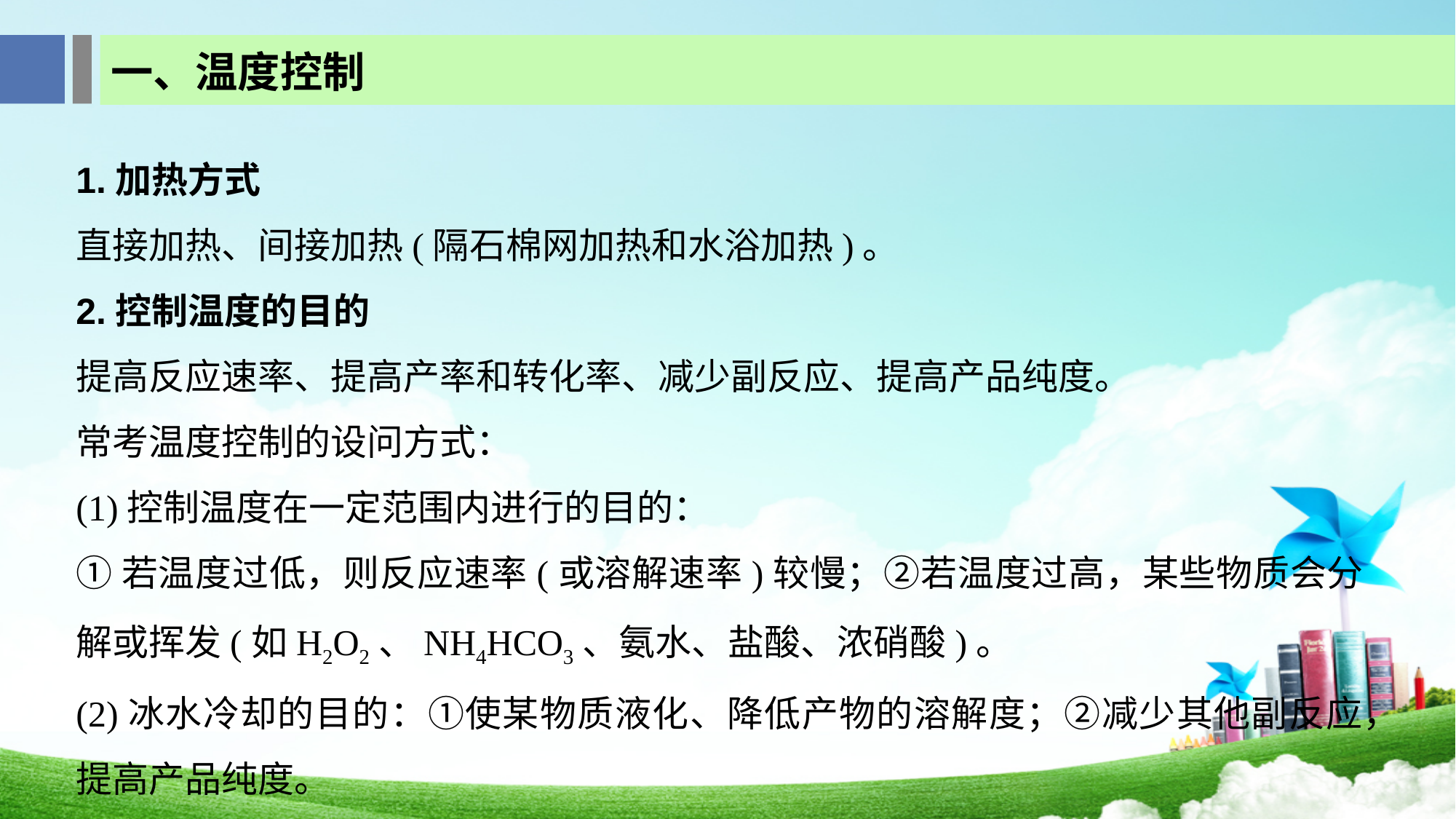

一、温度控制
1.加热方式
直接加热、间接加热(隔石棉网加热和水浴加热)。
2.控制温度的目的
提高反应速率、提高产率和转化率、减少副反应、提高产品纯度。
常考温度控制的设问方式：
(1)控制温度在一定范围内进行的目的：
①若温度过低，则反应速率(或溶解速率)较慢；②若温度过高，某些物质会分解或挥发(如H2O2、NH4HCO3、氨水、盐酸、浓硝酸)。
(2)冰水冷却的目的：①使某物质液化、降低产物的溶解度；②减少其他副反应，提高产品纯度。